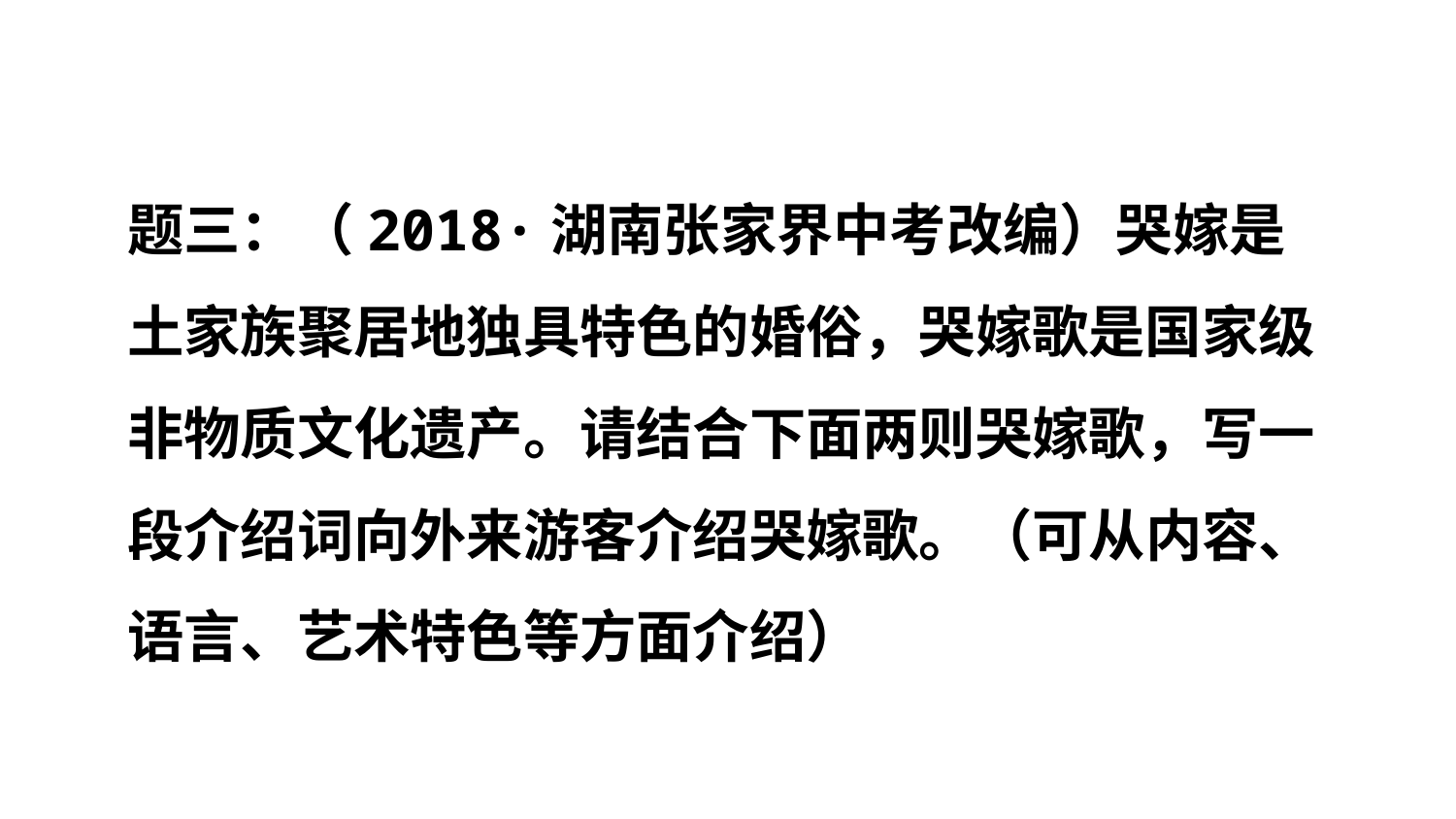

题三：（2018·湖南张家界中考改编）哭嫁是土家族聚居地独具特色的婚俗，哭嫁歌是国家级非物质文化遗产。请结合下面两则哭嫁歌，写一段介绍词向外来游客介绍哭嫁歌。（可从内容、语言、艺术特色等方面介绍）